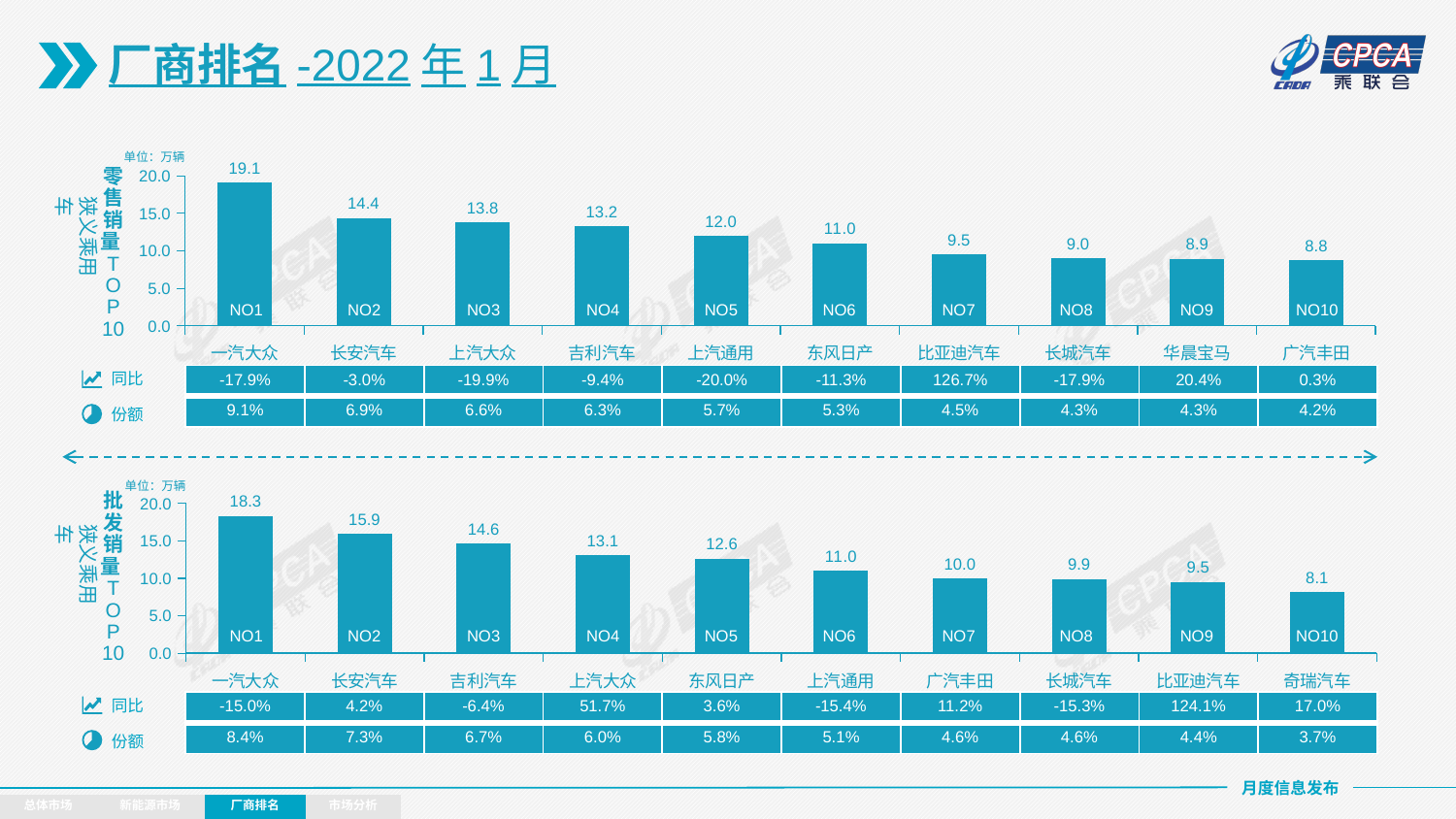

厂商排名-2022年1月
单位：万辆

### Chart

| Category | 系列 1 |
|---|---|
| 一汽大众 | 190771.0 |
| 长安汽车 | 143556.0 |
| 上汽大众 | 137617.0 |
| 吉利汽车 | 132490.0 |
| 上汽通用 | 120021.0 |
| 东风日产 | 110026.0 |
| 比亚迪汽车 | 95032.0 |
| 长城汽车 | 89741.0 |
| 华晨宝马 | 89083.0 |
| 广汽丰田 | 87637.0 |
狭义乘用车
零
售
销
量
T
O
P
10
NO1
NO2
NO3
NO4
NO5
NO6
NO7
NO8
NO9
NO10
| -17.9% | -3.0% | -19.9% | -9.4% | -20.0% | -11.3% | 126.7% | -17.9% | 20.4% | 0.3% |
| --- | --- | --- | --- | --- | --- | --- | --- | --- | --- |
| 9.1% | 6.9% | 6.6% | 6.3% | 5.7% | 5.3% | 4.5% | 4.3% | 4.3% | 4.2% |
单位：万辆

### Chart

| Category | 系列 1 |
|---|---|
| 一汽大众 | 182977.0 |
| 长安汽车 | 159233.0 |
| 吉利汽车 | 146380.0 |
| 上汽大众 | 130607.0 |
| 东风日产 | 126069.0 |
| 上汽通用 | 110007.0 |
| 广汽丰田 | 99900.0 |
| 长城汽车 | 98918.0 |
| 比亚迪汽车 | 95355.0 |
| 奇瑞汽车 | 81238.0 |
狭义乘用车
批
发
销
量
T
O
P
10
NO1
NO1
NO2
NO2
NO3
NO3
NO4
NO4
NO5
NO5
NO6
NO6
NO7
NO7
NO8
NO8
NO9
NO9
NO10
NO10
| -15.0% | 4.2% | -6.4% | 51.7% | 3.6% | -15.4% | 11.2% | -15.3% | 124.1% | 17.0% |
| --- | --- | --- | --- | --- | --- | --- | --- | --- | --- |
| 8.4% | 7.3% | 6.7% | 6.0% | 5.8% | 5.1% | 4.6% | 4.6% | 4.4% | 3.7% |
8